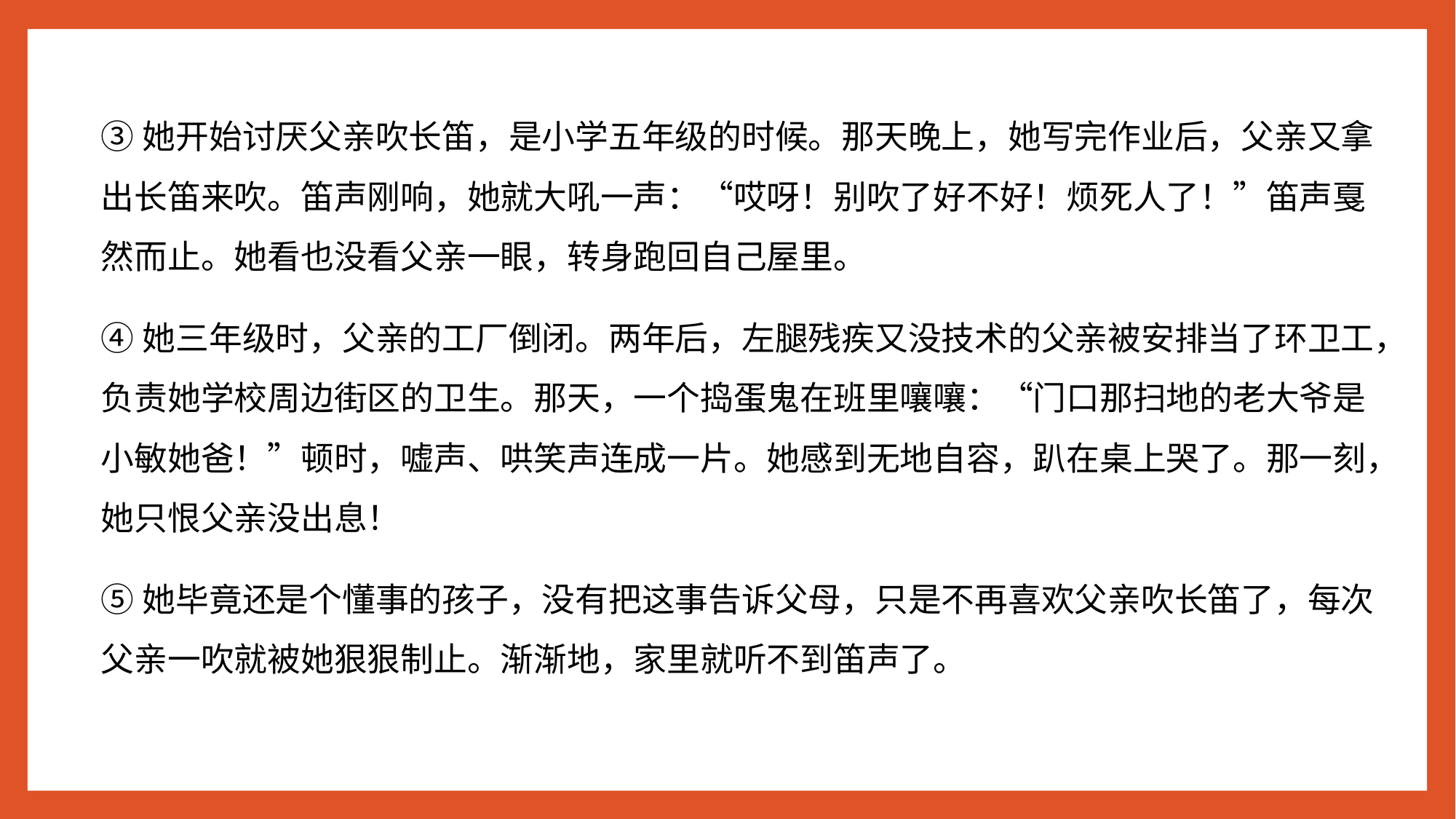

③她开始讨厌父亲吹长笛，是小学五年级的时候。那天晚上，她写完作业后，父亲又拿出长笛来吹。笛声刚响，她就大吼一声：“哎呀！别吹了好不好！烦死人了！”笛声戛然而止。她看也没看父亲一眼，转身跑回自己屋里。
④她三年级时，父亲的工厂倒闭。两年后，左腿残疾又没技术的父亲被安排当了环卫工，负责她学校周边街区的卫生。那天，一个捣蛋鬼在班里嚷嚷：“门口那扫地的老大爷是小敏她爸！”顿时，嘘声、哄笑声连成一片。她感到无地自容，趴在桌上哭了。那一刻，她只恨父亲没出息！
⑤她毕竟还是个懂事的孩子，没有把这事告诉父母，只是不再喜欢父亲吹长笛了，每次父亲一吹就被她狠狠制止。渐渐地，家里就听不到笛声了。